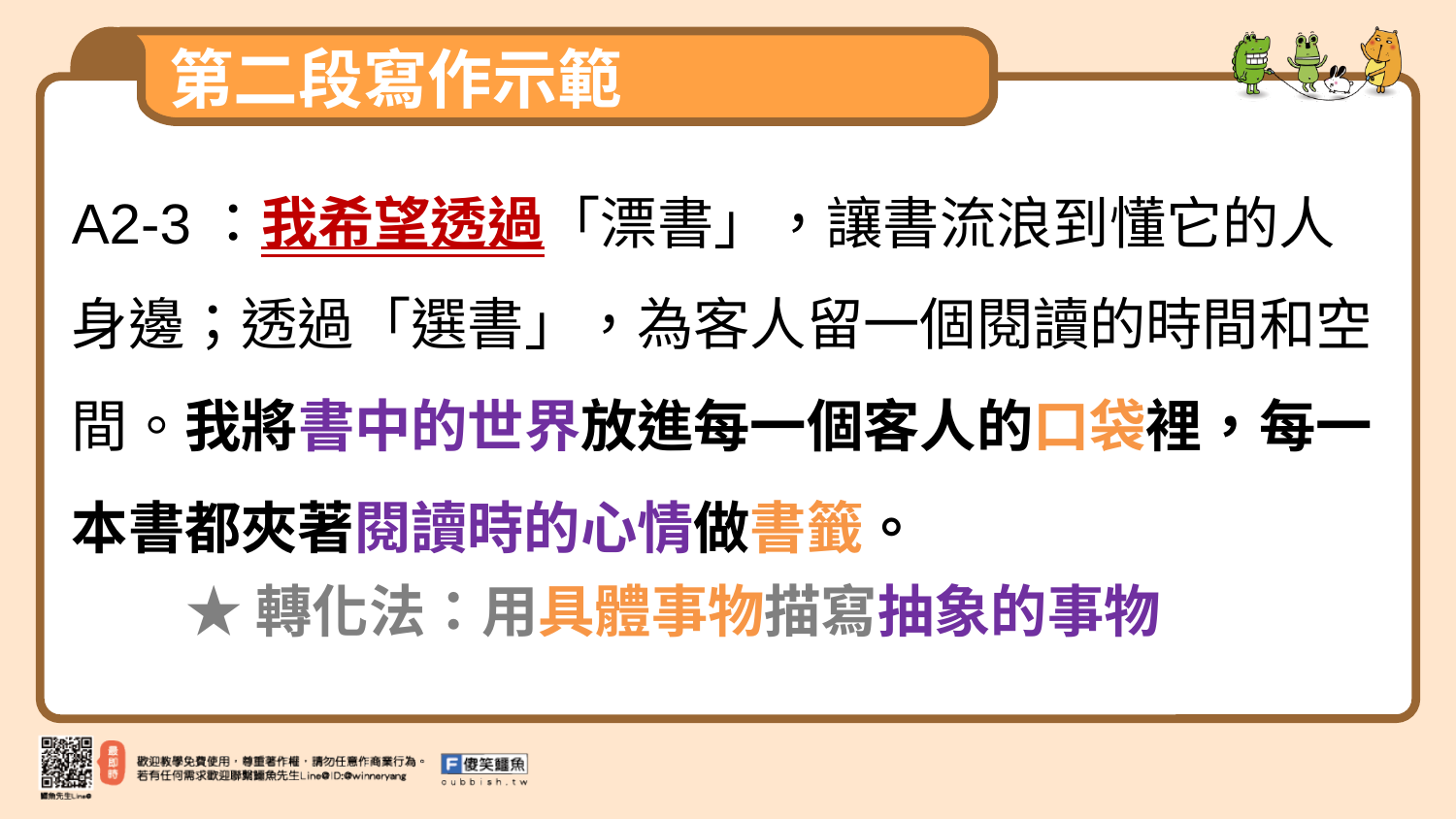

第二段寫作示範
A2-3：我希望透過「漂書」，讓書流浪到懂它的人身邊；透過「選書」，為客人留一個閱讀的時間和空間。我將書中的世界放進每一個客人的口袋裡，每一本書都夾著閱讀時的心情做書籤。
★轉化法：用具體事物描寫抽象的事物